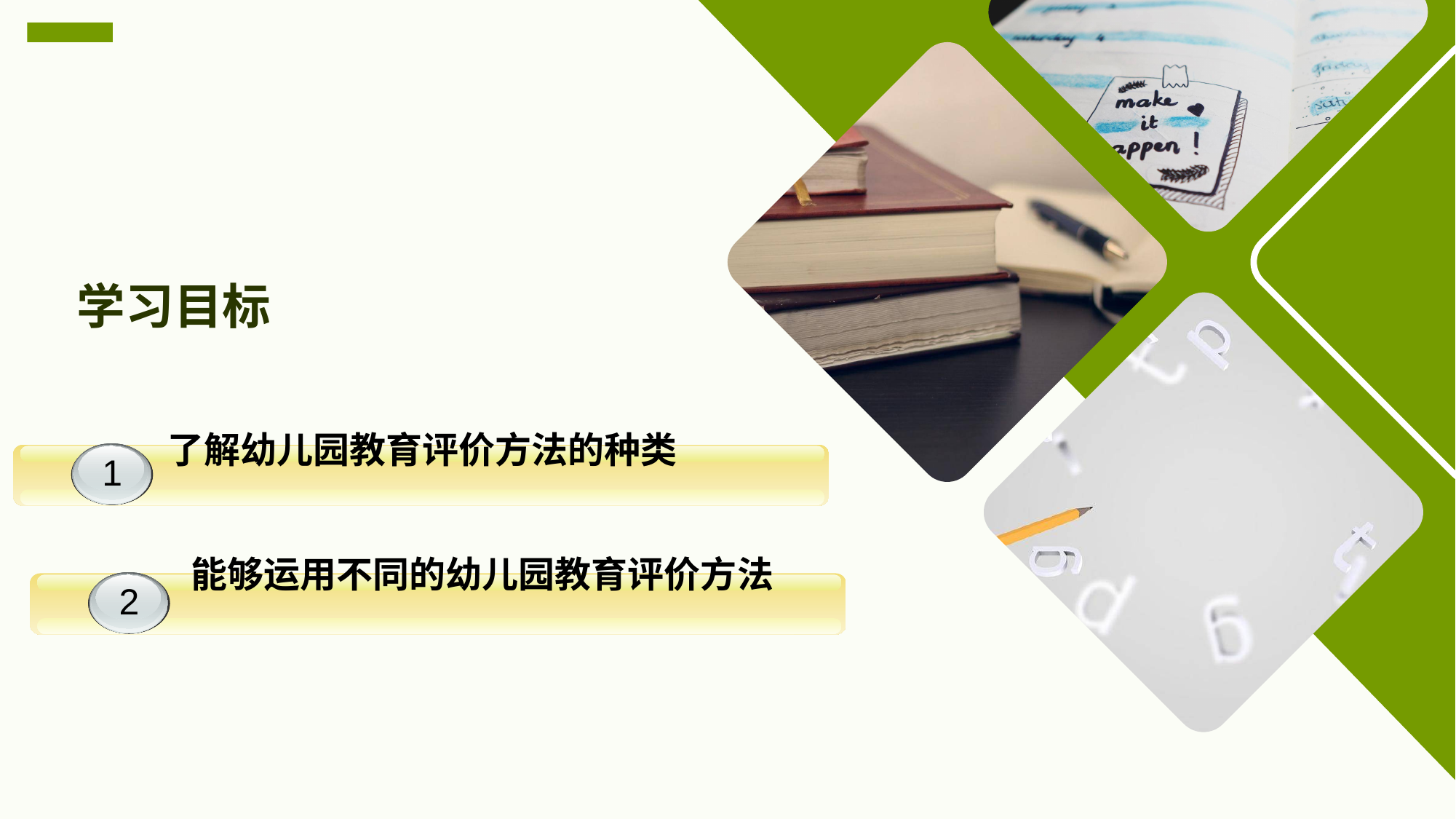

学习目标

 了解幼儿园教育评价方法的种类

1
1

 能够运用不同的幼儿园教育评价方法

1
2